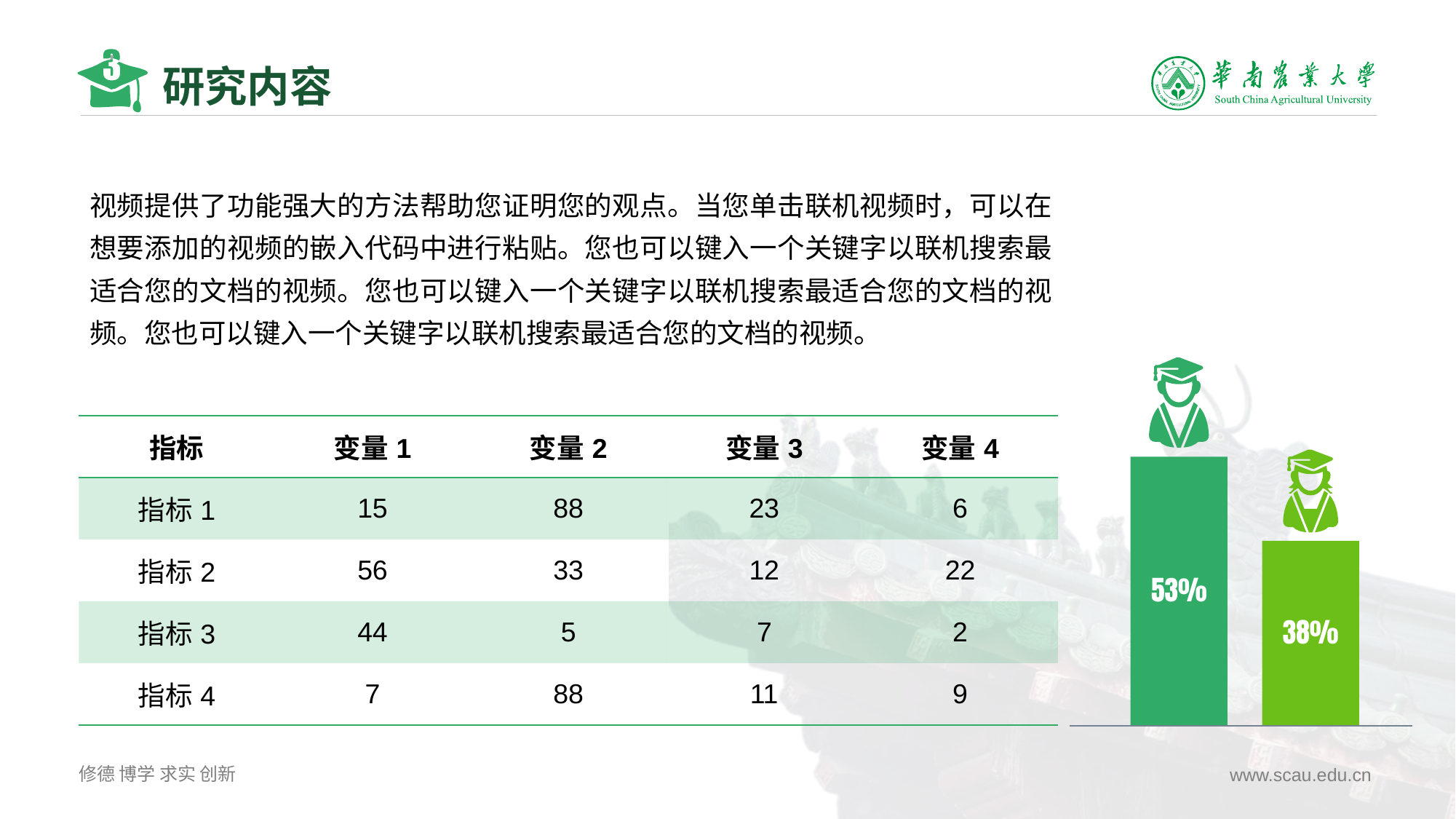

# 研究内容
视频提供了功能强大的方法帮助您证明您的观点。当您单击联机视频时，可以在想要添加的视频的嵌入代码中进行粘贴。您也可以键入一个关键字以联机搜索最适合您的文档的视频。您也可以键入一个关键字以联机搜索最适合您的文档的视频。您也可以键入一个关键字以联机搜索最适合您的文档的视频。

53%
38%
| 指标 | 变量1 | 变量2 | 变量3 | 变量4 |
| --- | --- | --- | --- | --- |
| 指标1 | 15 | 88 | 23 | 6 |
| 指标2 | 56 | 33 | 12 | 22 |
| 指标3 | 44 | 5 | 7 | 2 |
| 指标4 | 7 | 88 | 11 | 9 |